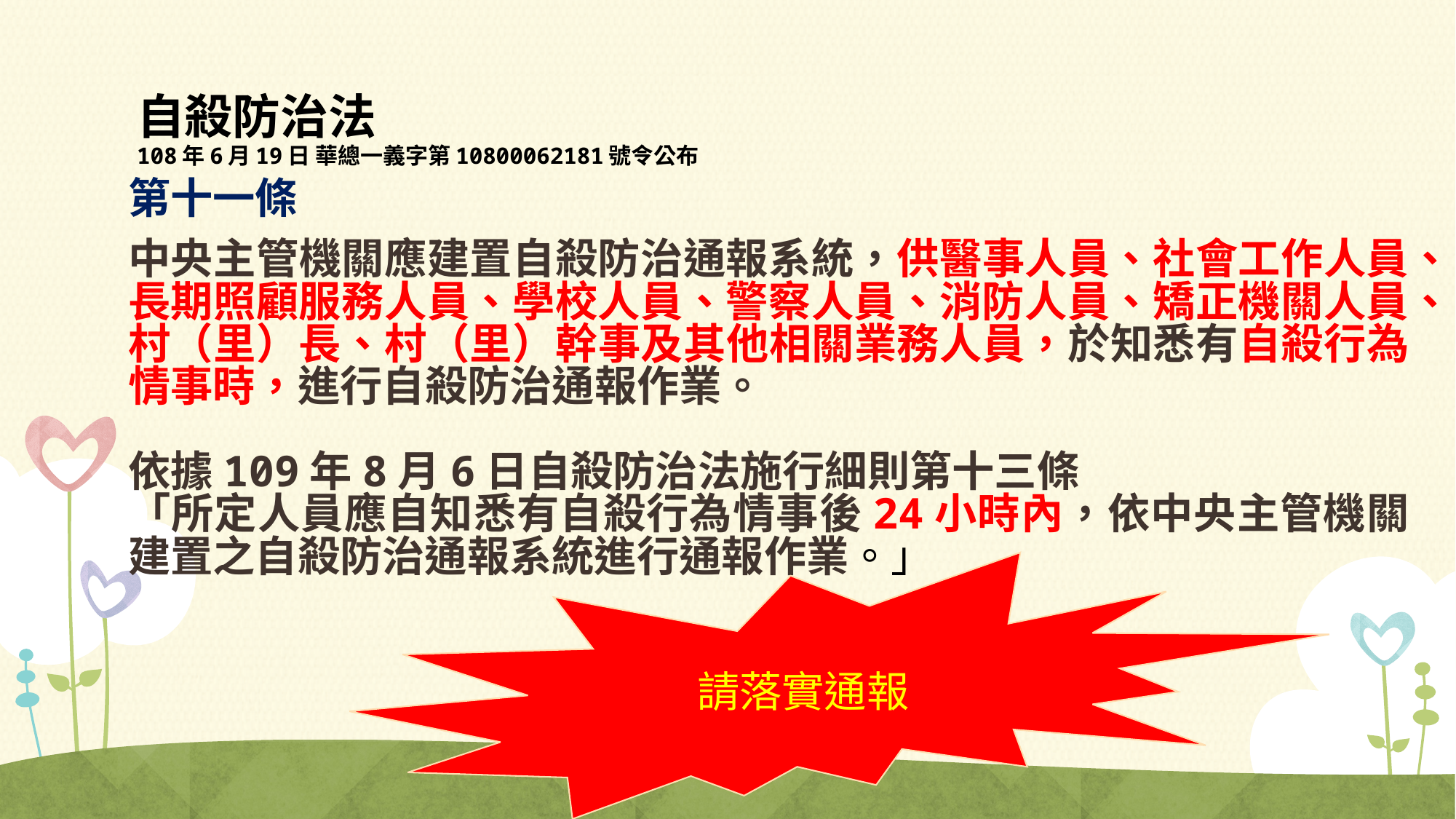

# 自殺防治法 108年6月19日 華總一義字第10800062181號令公布
第十一條
中央主管機關應建置自殺防治通報系統，供醫事人員、社會工作人員、長期照顧服務人員、學校人員、警察人員、消防人員、矯正機關人員、村（里）長、村（里）幹事及其他相關業務人員，於知悉有自殺行為情事時，進行自殺防治通報作業。

依據109年8月6日自殺防治法施行細則第十三條
「所定人員應自知悉有自殺行為情事後24小時內，依中央主管機關建置之自殺防治通報系統進行通報作業。」

請落實通報